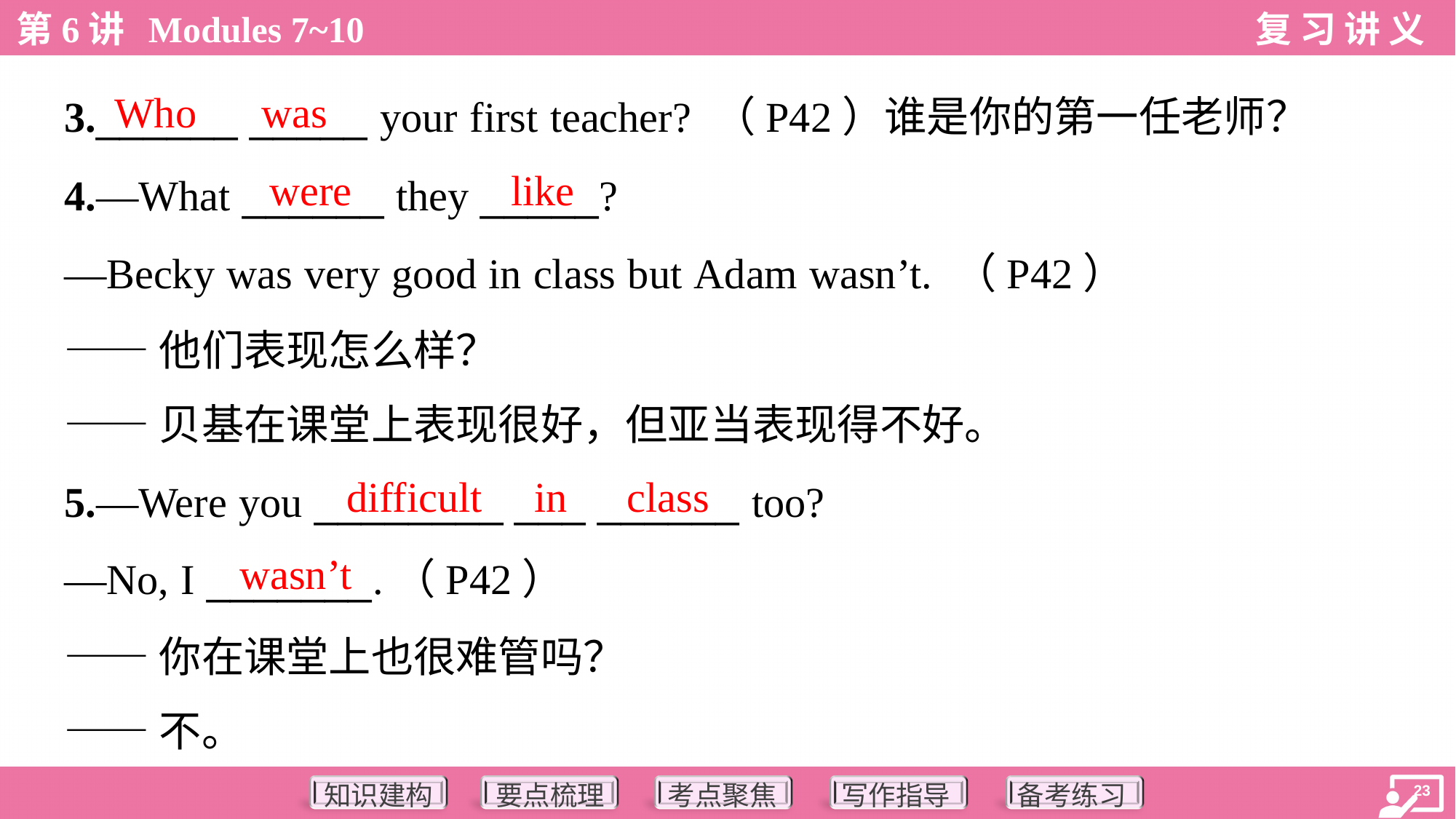

Who
was
3.______ _____ your first teacher? （P42）谁是你的第一任老师？
were
like
4.—What ______ they _____?
—Becky was very good in class but Adam wasn’t. （P42）
——他们表现怎么样？
——贝基在课堂上表现很好，但亚当表现得不好。
difficult
in
class
5.—Were you ________ ___ ______ too?
—No, I _______.（P42）
——你在课堂上也很难管吗？
——不。
wasn’t